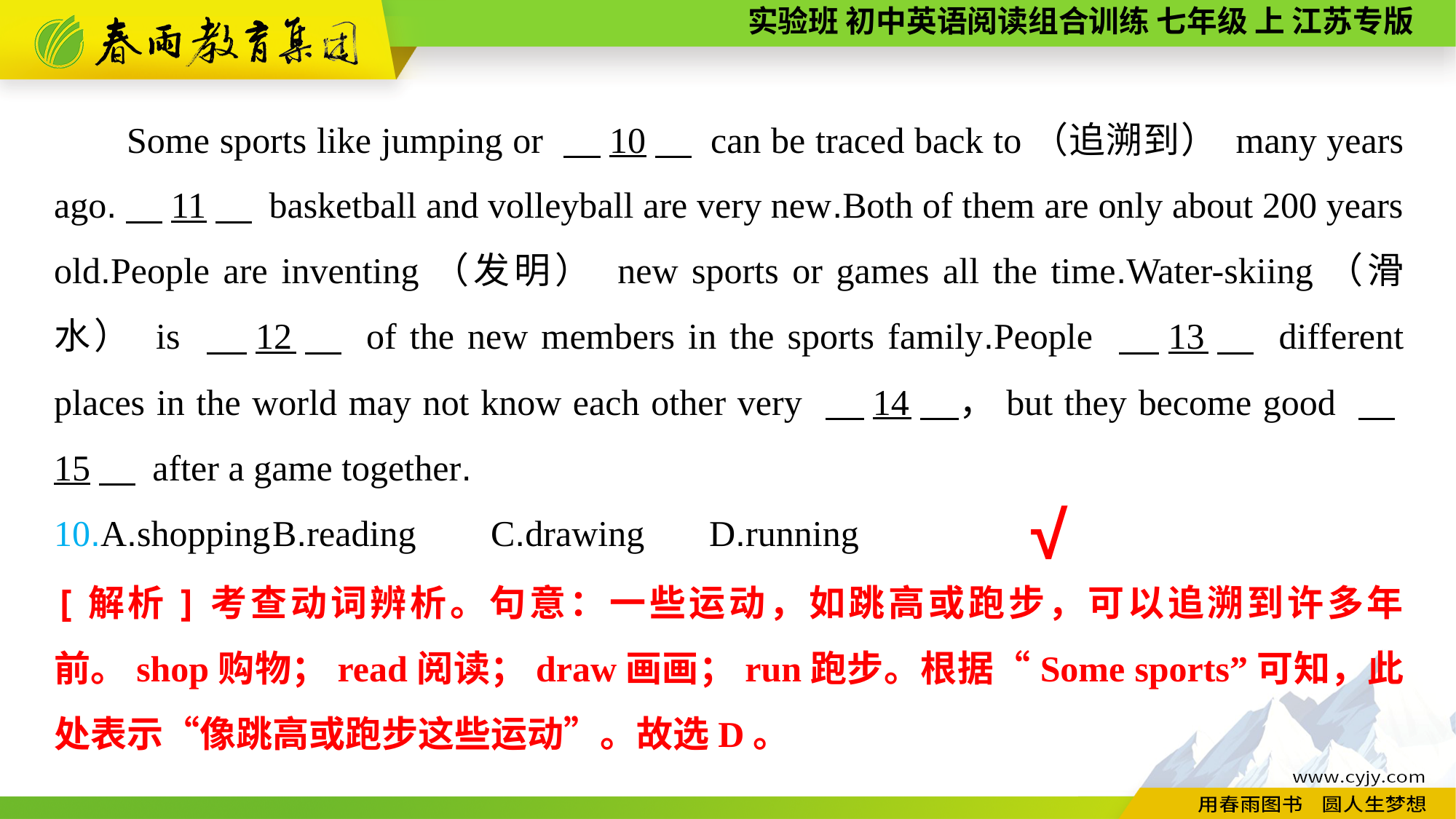

Some sports like jumping or 　10　 can be traced back to（追溯到） many years ago.　11　 basketball and volleyball are very new.Both of them are only about 200 years old.People are inventing（发明） new sports or games all the time.Water-skiing（滑水） is 　12　 of the new members in the sports family.People 　13　 different places in the world may not know each other very 　14　，but they become good 　15　 after a game together.
10.A.shopping	B.reading	C.drawing	D.running
√
[解析]考查动词辨析。句意：一些运动，如跳高或跑步，可以追溯到许多年前。shop购物；read阅读；draw画画；run跑步。根据“Some sports”可知，此处表示“像跳高或跑步这些运动”。故选D。